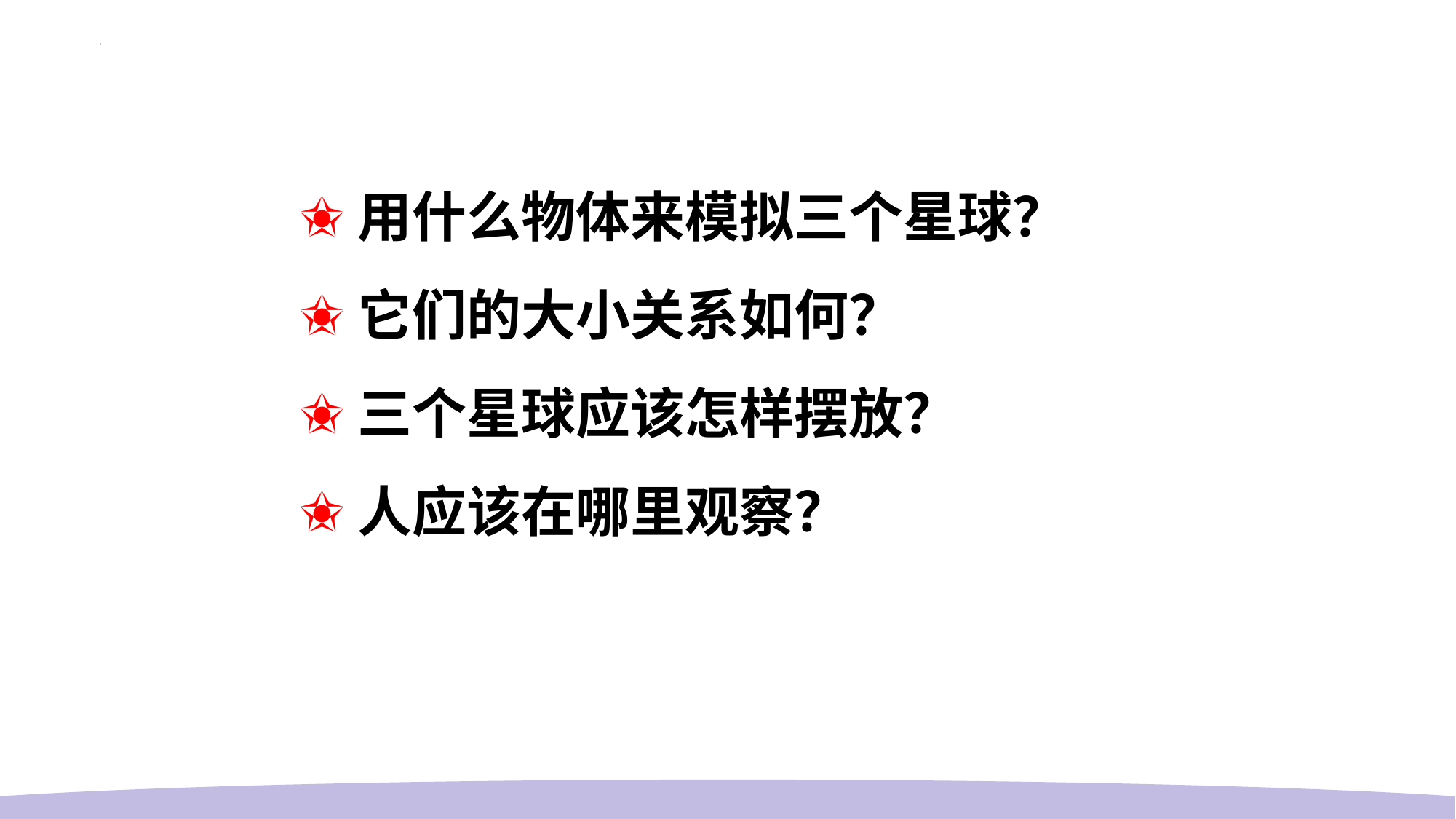

✬用什么物体来模拟三个星球？
✬它们的大小关系如何？
✬三个星球应该怎样摆放？
✬人应该在哪里观察？